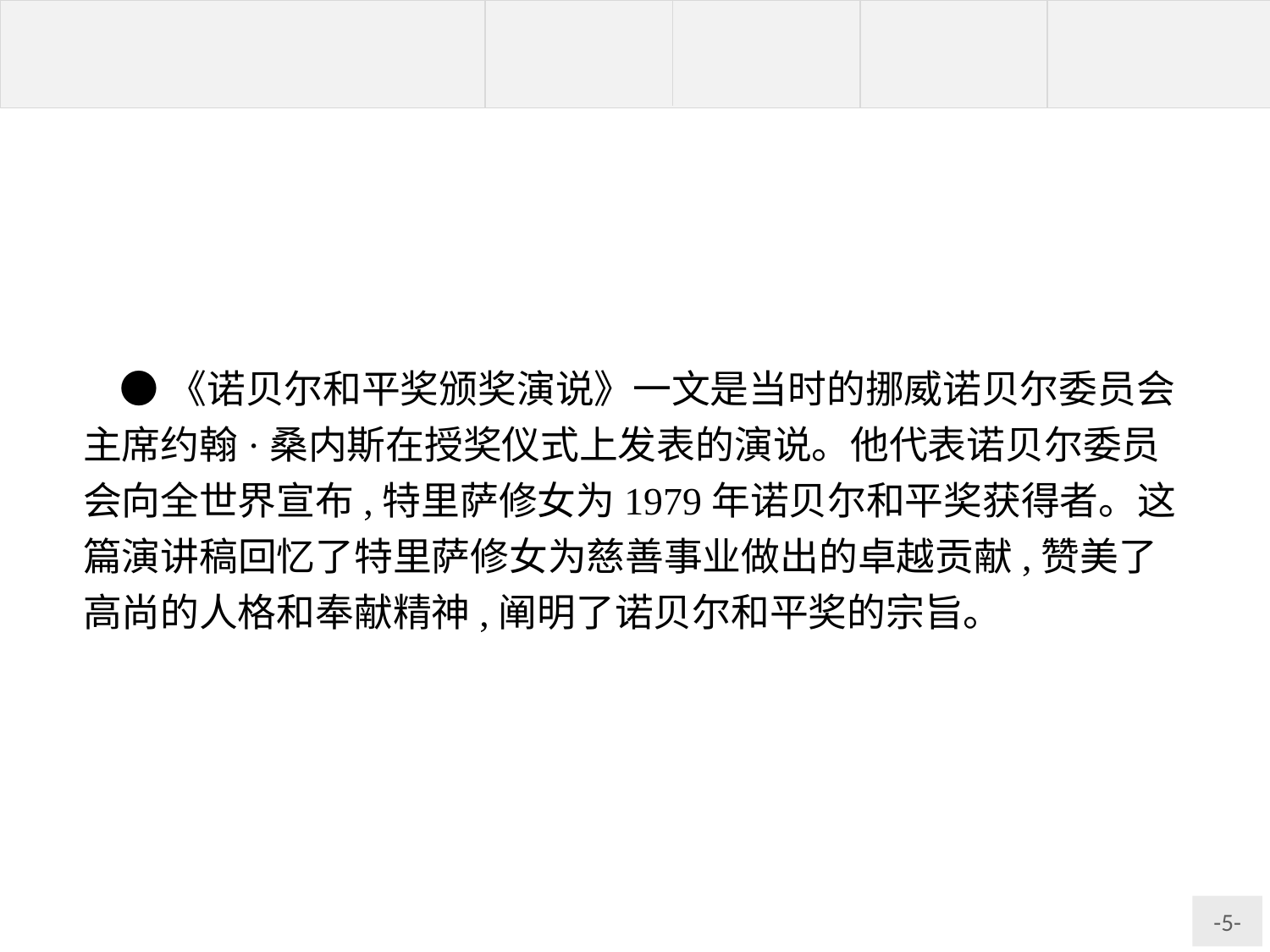

●《诺贝尔和平奖颁奖演说》一文是当时的挪威诺贝尔委员会主席约翰·桑内斯在授奖仪式上发表的演说。他代表诺贝尔委员会向全世界宣布,特里萨修女为1979年诺贝尔和平奖获得者。这篇演讲稿回忆了特里萨修女为慈善事业做出的卓越贡献,赞美了高尚的人格和奉献精神,阐明了诺贝尔和平奖的宗旨。